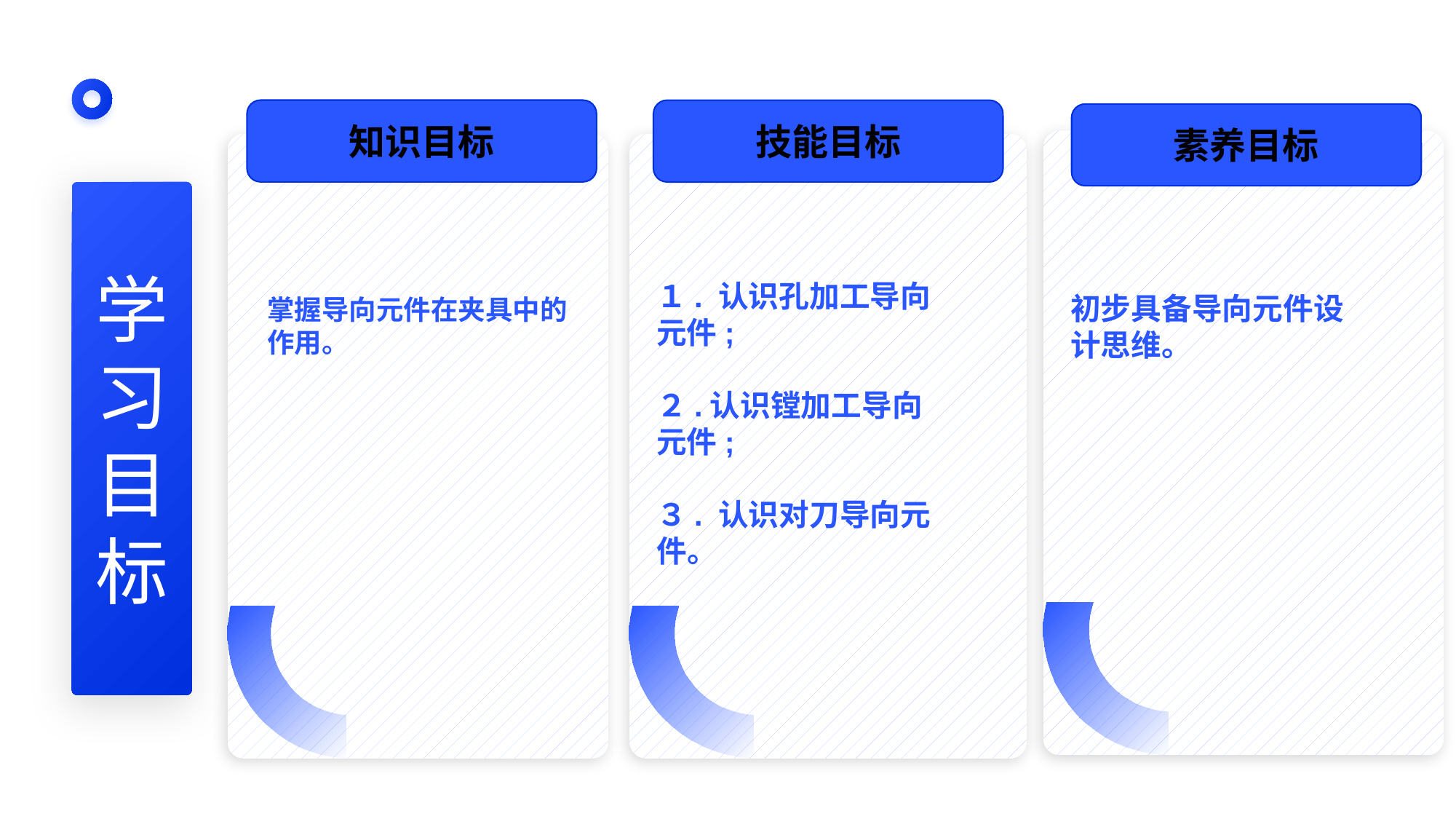

知识目标
技能目标
素养目标

初步具备导向元件设计思维。

１. 认识孔加工导向元件;

２.认识镗加工导向元件;

３. 认识对刀导向元件。

学
习
目
标
掌握导向元件在夹具中的作用。